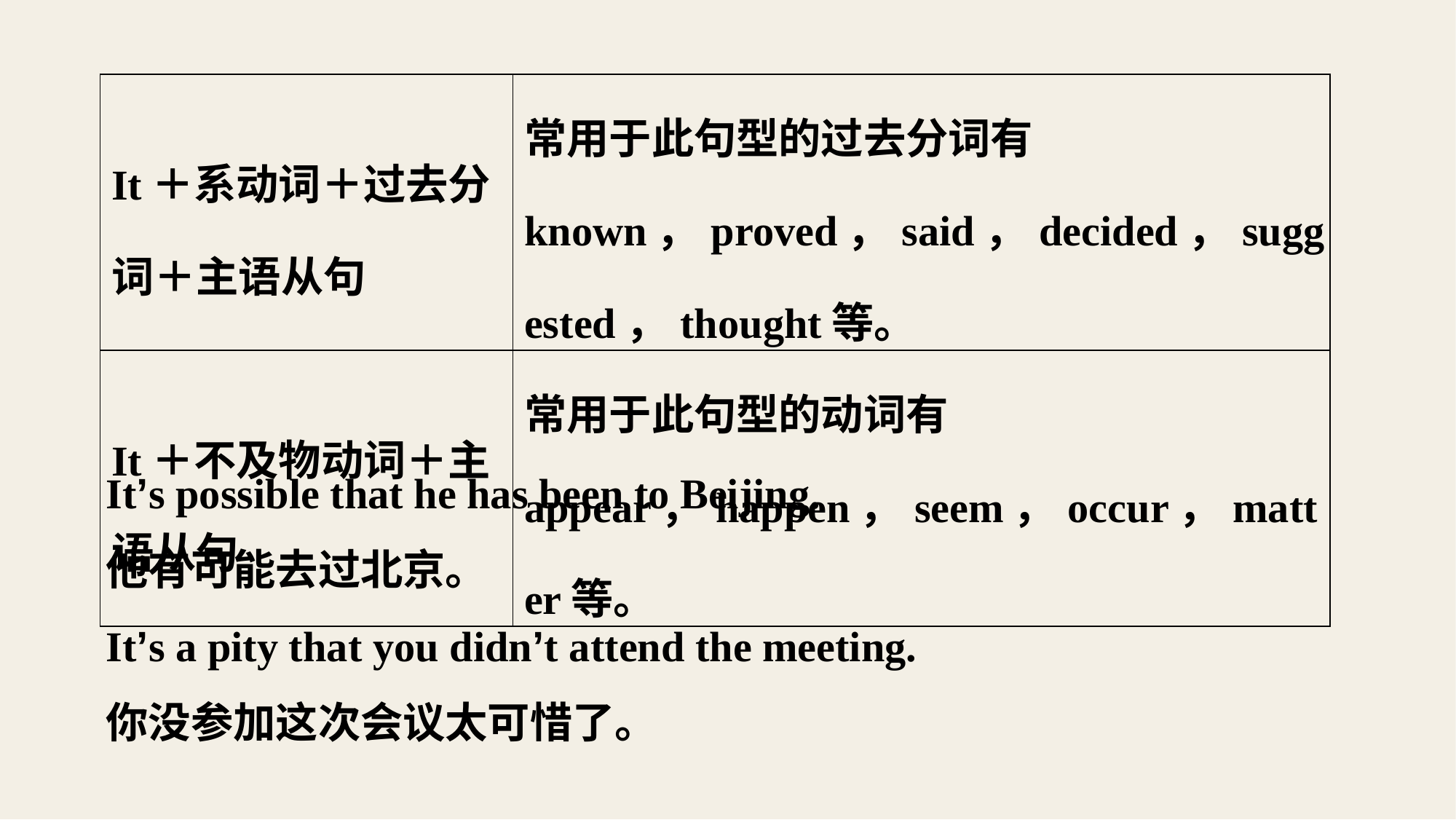

| It＋系动词＋过去分词＋主语从句 | 常用于此句型的过去分词有known，proved，said，decided，suggested，thought等。 |
| --- | --- |
| It＋不及物动词＋主语从句 | 常用于此句型的动词有appear，happen，seem，occur，matter等。 |
It’s possible that he has been to Beijing.
他有可能去过北京。
It’s a pity that you didn’t attend the meeting.
你没参加这次会议太可惜了。